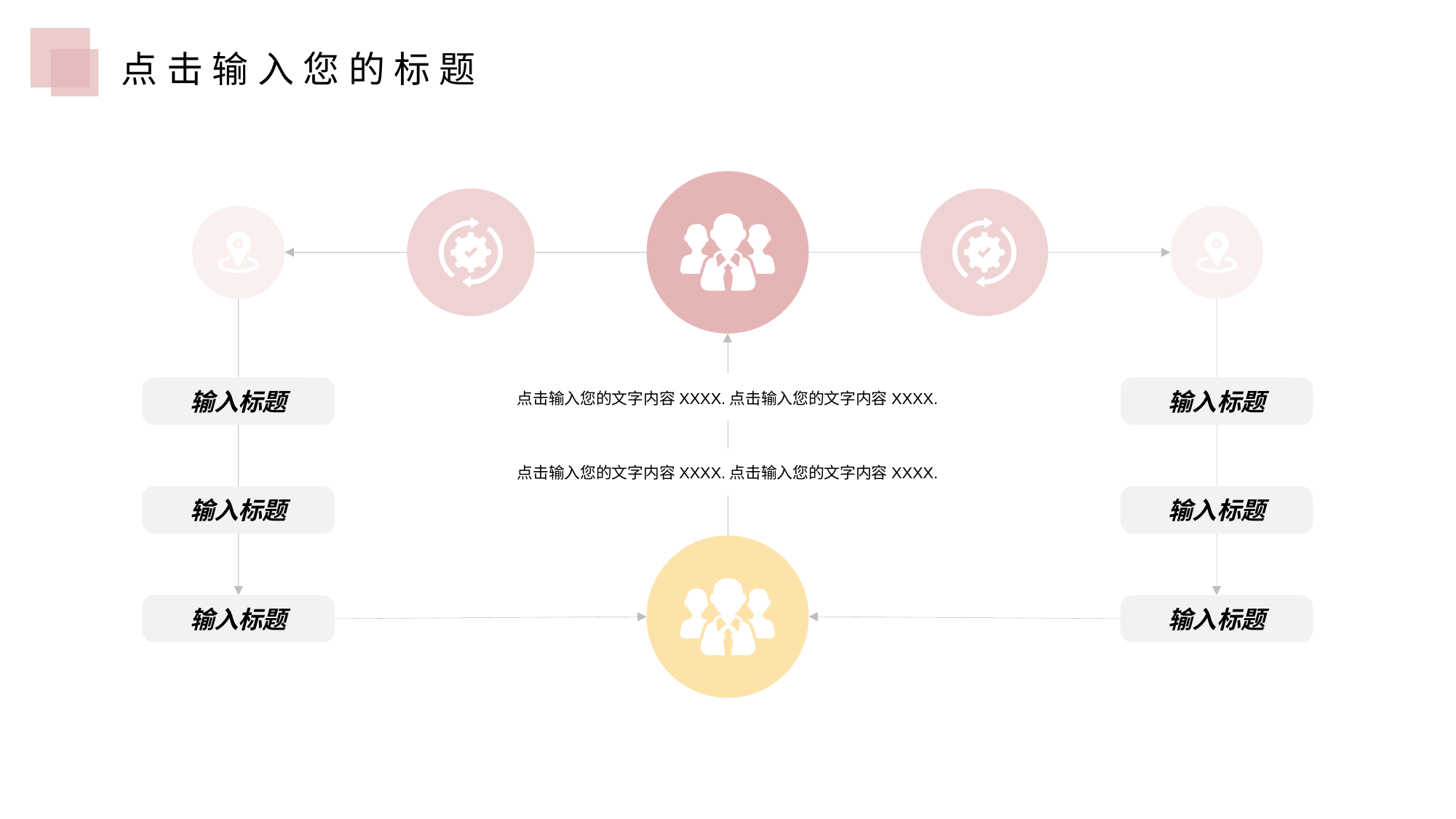

点击输入您的标题

点击输入您的文字内容XXXX.点击输入您的文字内容XXXX.
点击输入您的文字内容XXXX.点击输入您的文字内容XXXX.
输入标题
输入标题
输入标题
输入标题

输入标题
输入标题